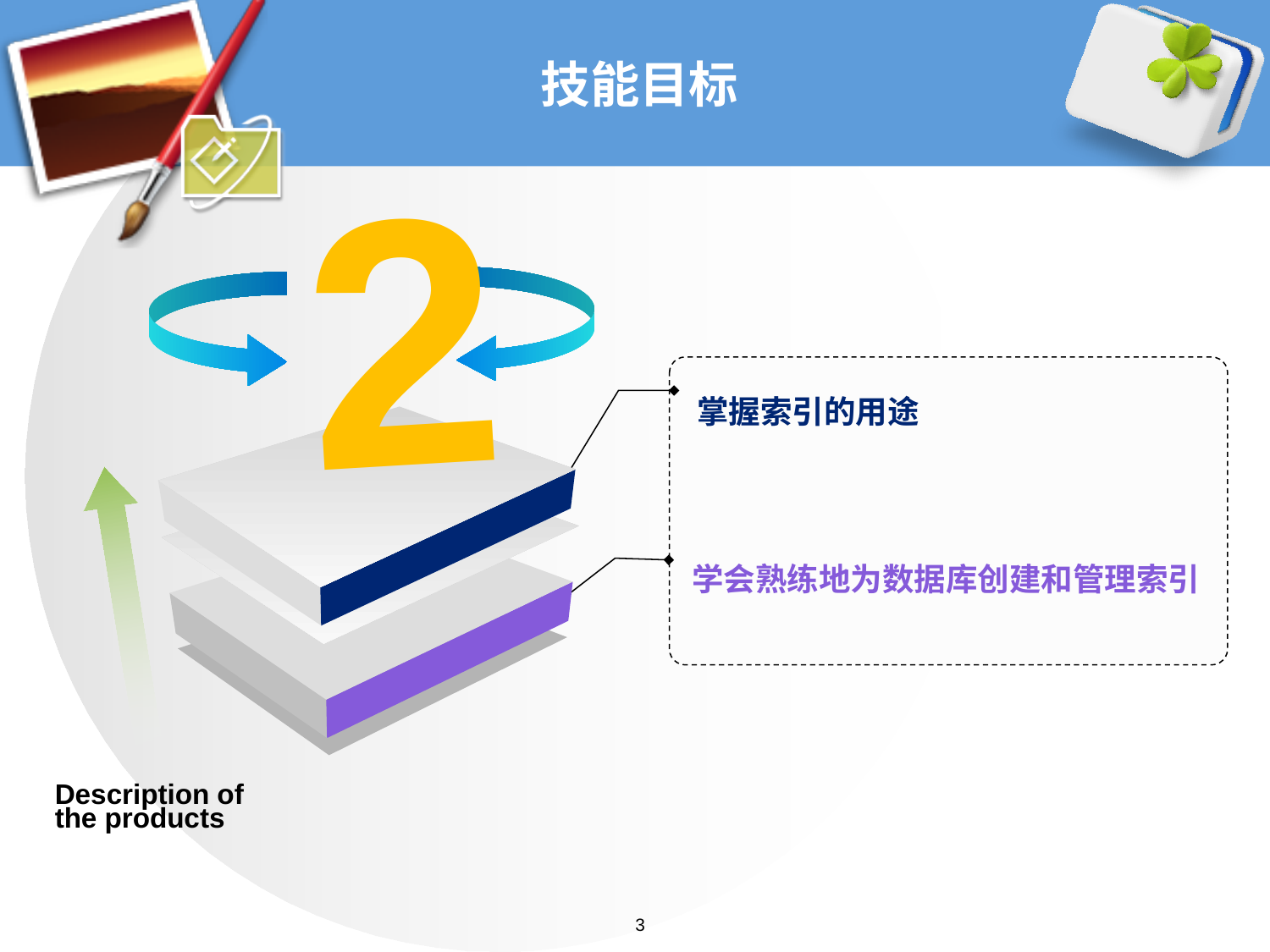

# 技能目标
2

掌握索引的用途

学会熟练地为数据库创建和管理索引
Description of the products
3